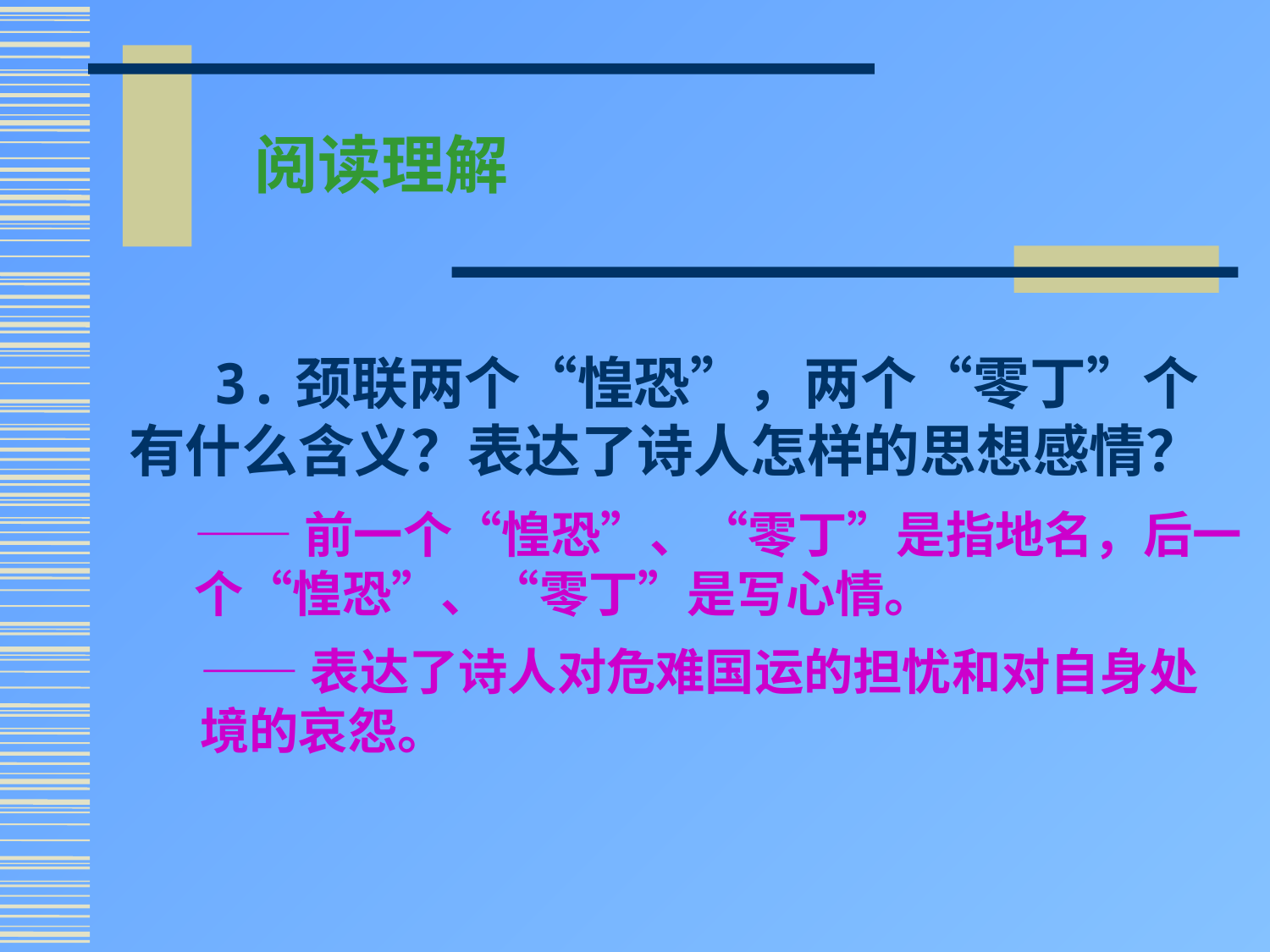

阅读理解
      3.颈联两个“惶恐”，两个“零丁”个有什么含义？表达了诗人怎样的思想感情？

——前一个“惶恐”、“零丁”是指地名，后一个“惶恐”、“零丁”是写心情。
——表达了诗人对危难国运的担忧和对自身处
境的哀怨。